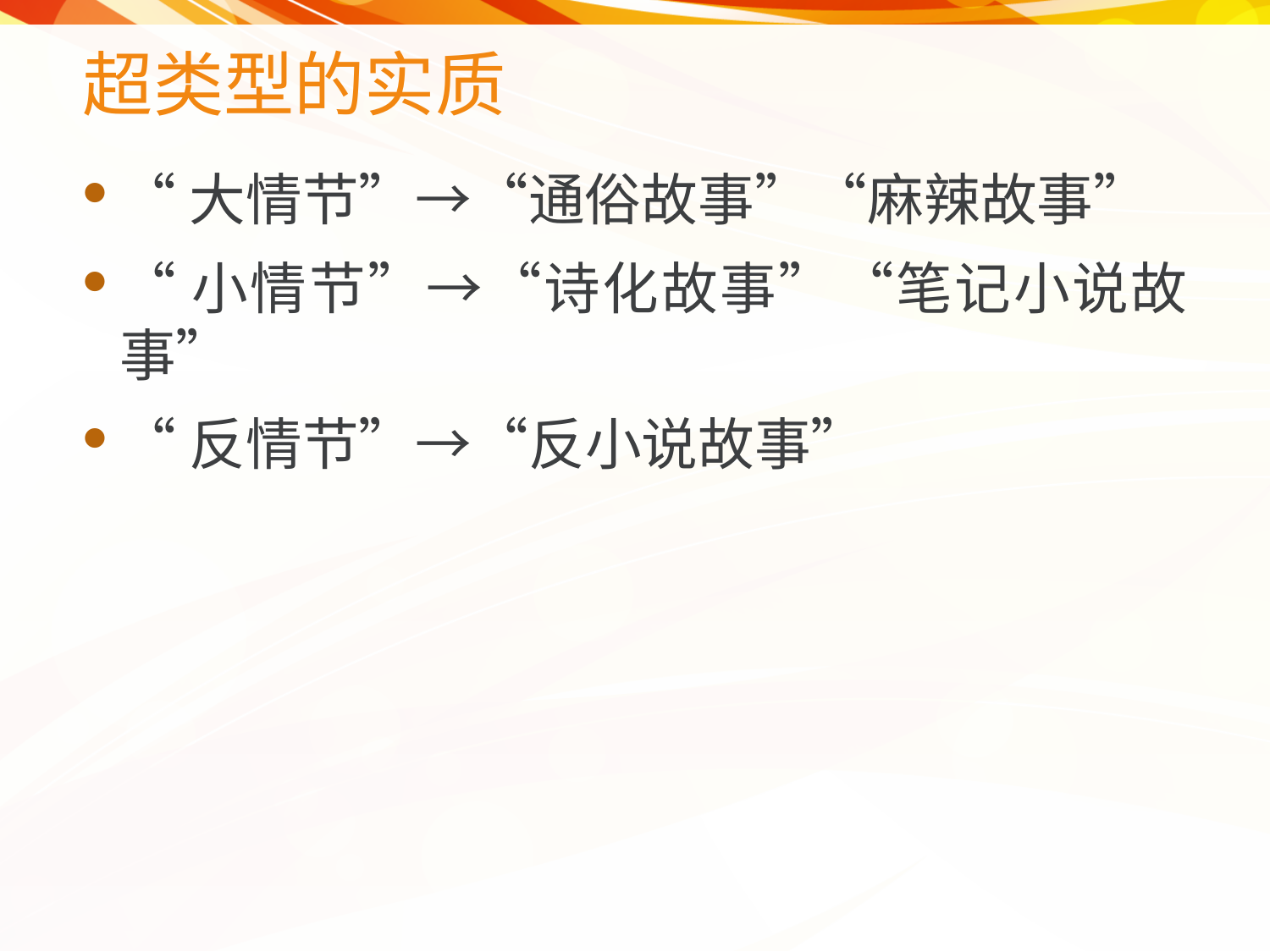

# 超类型的实质
“大情节”→“通俗故事”“麻辣故事”
“小情节”→“诗化故事”“笔记小说故事”
“反情节”→“反小说故事”